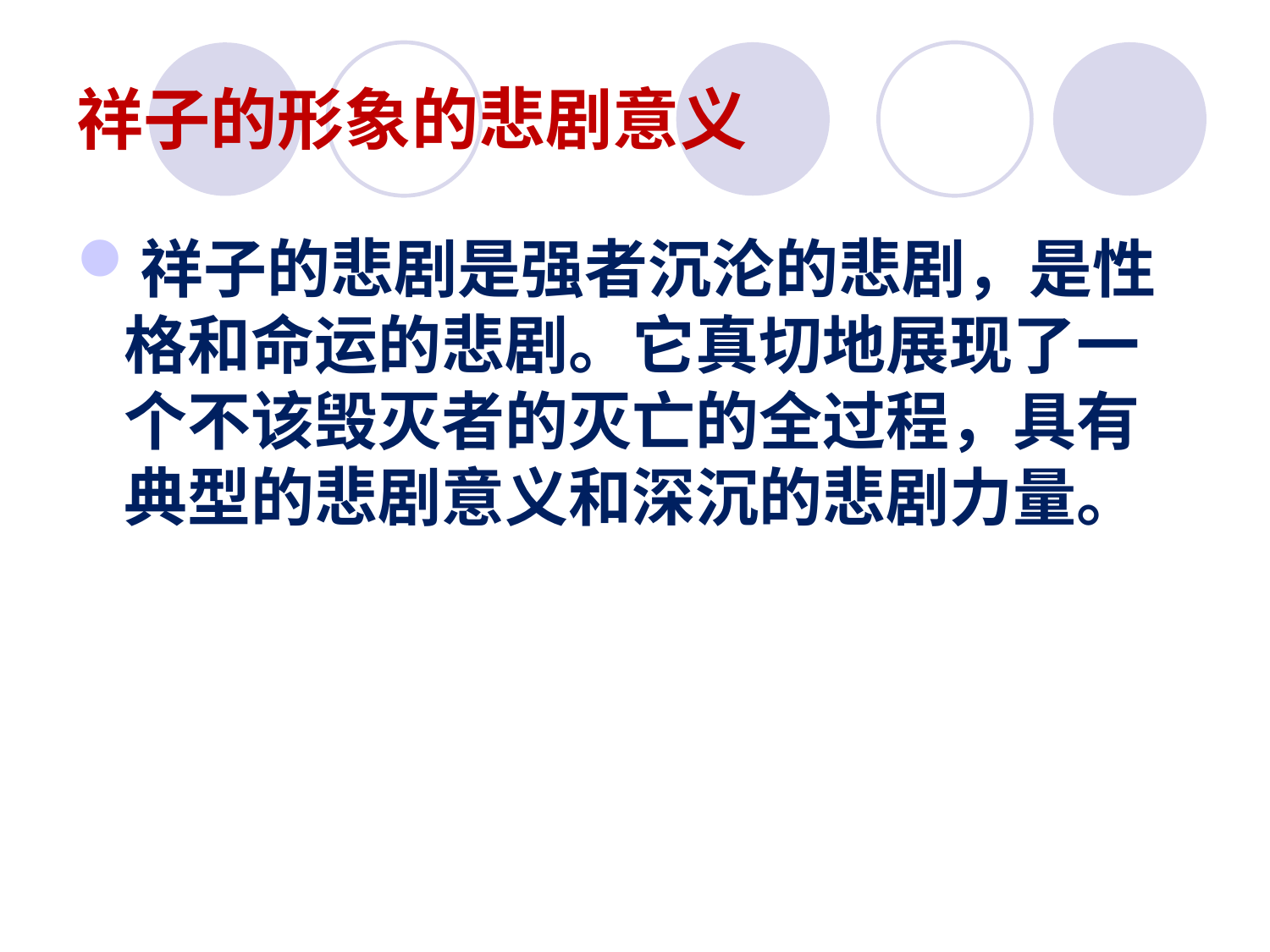

# 祥子的形象的悲剧意义
祥子的悲剧是强者沉沦的悲剧，是性格和命运的悲剧。它真切地展现了一个不该毁灭者的灭亡的全过程，具有典型的悲剧意义和深沉的悲剧力量。